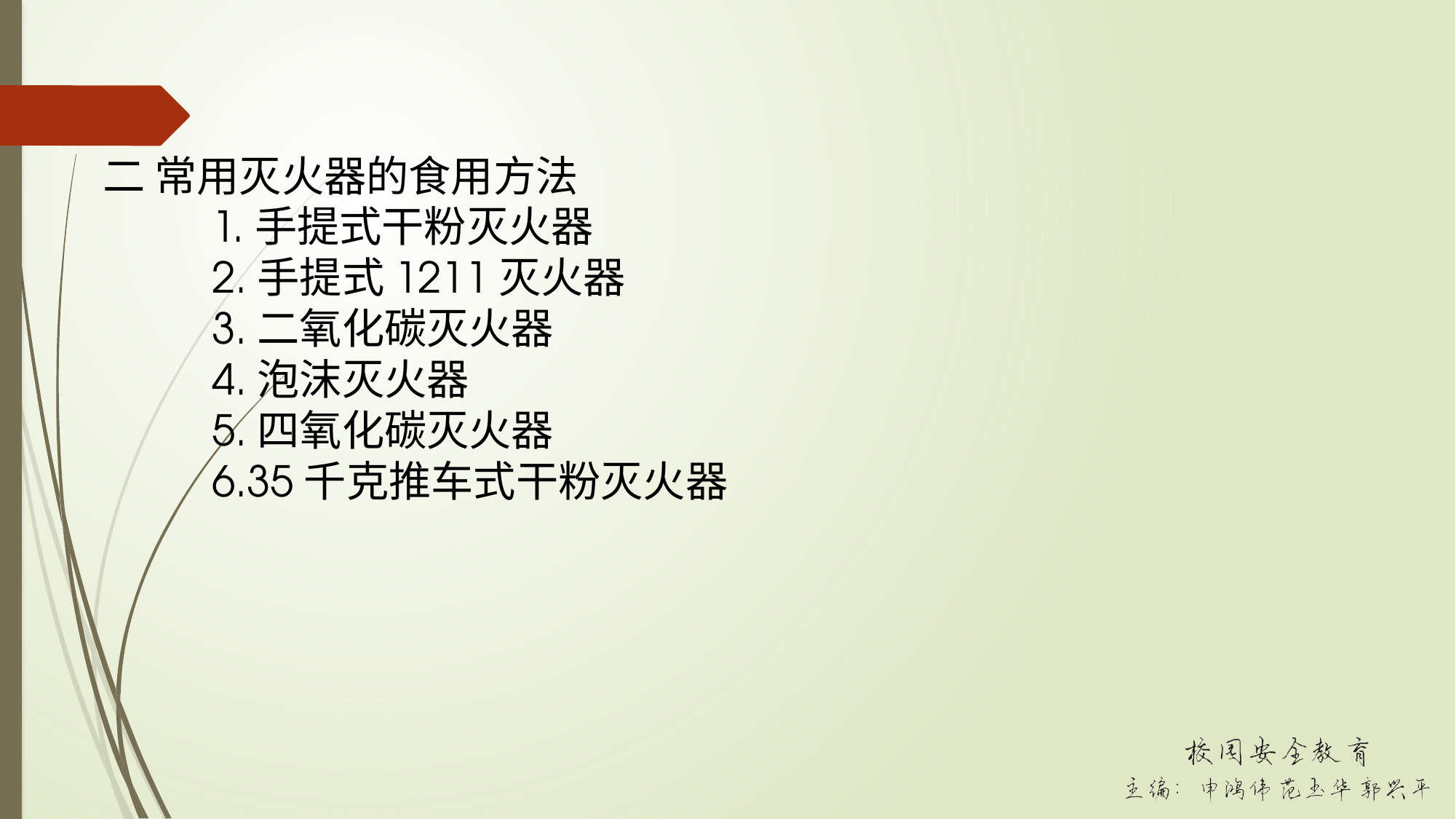

二 常用灭火器的食用方法
	1.手提式干粉灭火器
	2.手提式1211灭火器
	3.二氧化碳灭火器
	4.泡沫灭火器
	5.四氧化碳灭火器
	6.35千克推车式干粉灭火器